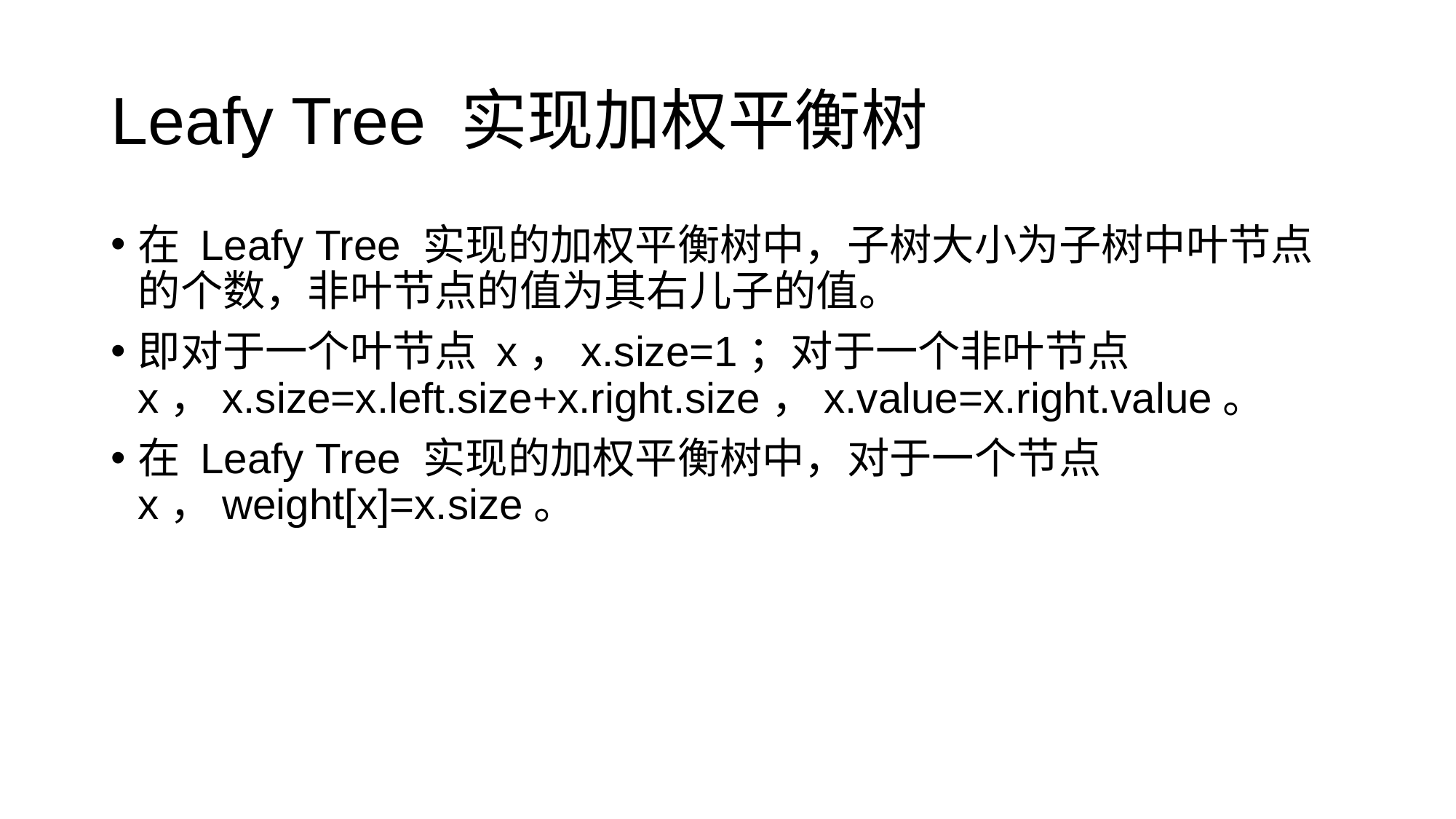

# Leafy Tree 实现加权平衡树
在 Leafy Tree 实现的加权平衡树中，子树大小为子树中叶节点的个数，非叶节点的值为其右儿子的值。
即对于一个叶节点 x，x.size=1；对于一个非叶节点 x，x.size=x.left.size+x.right.size，x.value=x.right.value。
在 Leafy Tree 实现的加权平衡树中，对于一个节点 x，weight[x]=x.size。